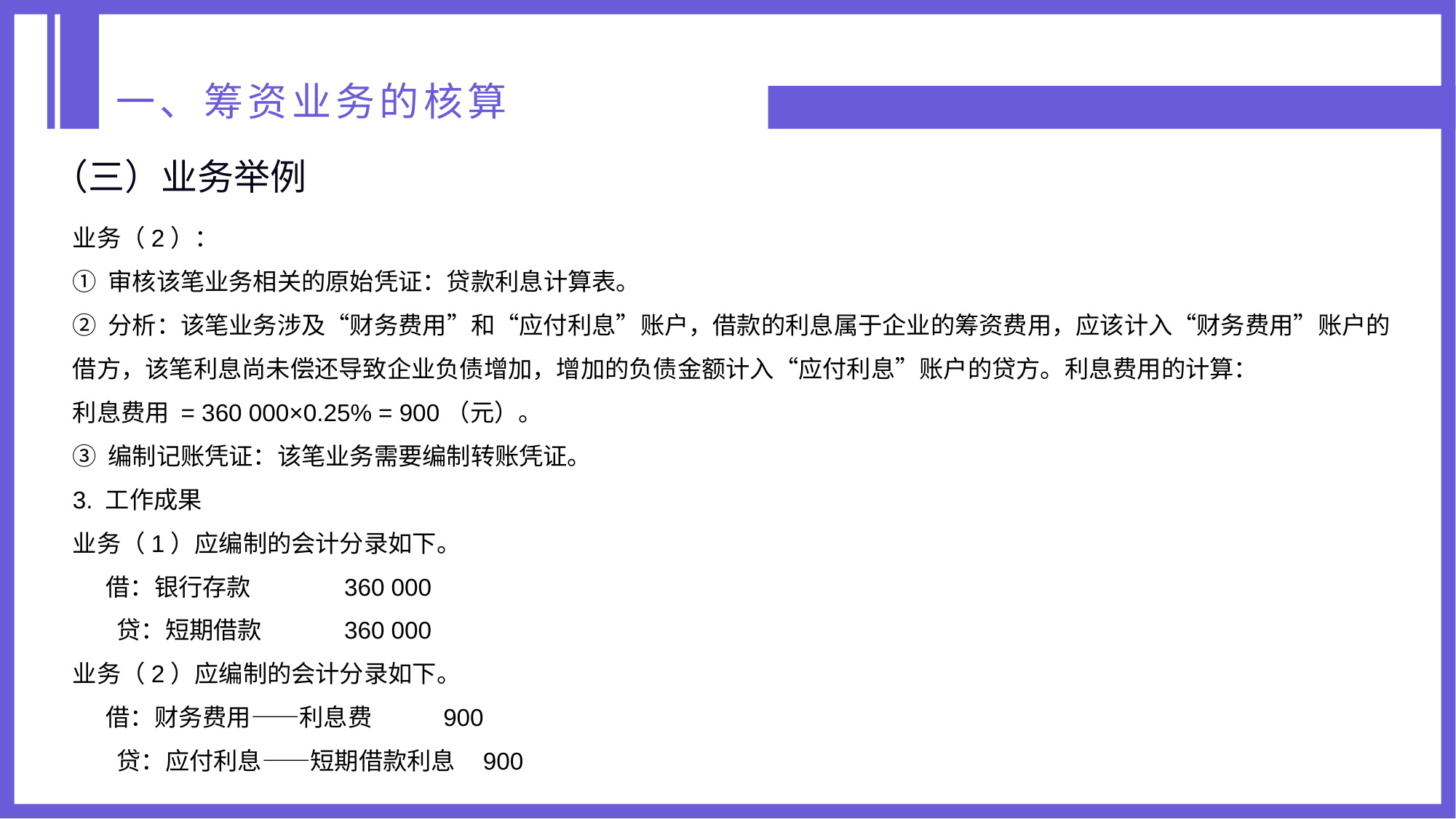

一、筹资业务的核算
（三）业务举例
业务（2）：
① 审核该笔业务相关的原始凭证：贷款利息计算表。
② 分析：该笔业务涉及“财务费用”和“应付利息”账户，借款的利息属于企业的筹资费用，应该计入“财务费用”账户的借方，该笔利息尚未偿还导致企业负债增加，增加的负债金额计入“应付利息”账户的贷方。利息费用的计算：
利息费用 = 360 000×0.25% = 900（元）。
③ 编制记账凭证：该笔业务需要编制转账凭证。
3. 工作成果
业务（1）应编制的会计分录如下。
     借：银行存款                360 000
       贷：短期借款              360 000
业务（2）应编制的会计分录如下。
     借：财务费用——利息费            900
       贷：应付利息——短期借款利息    900